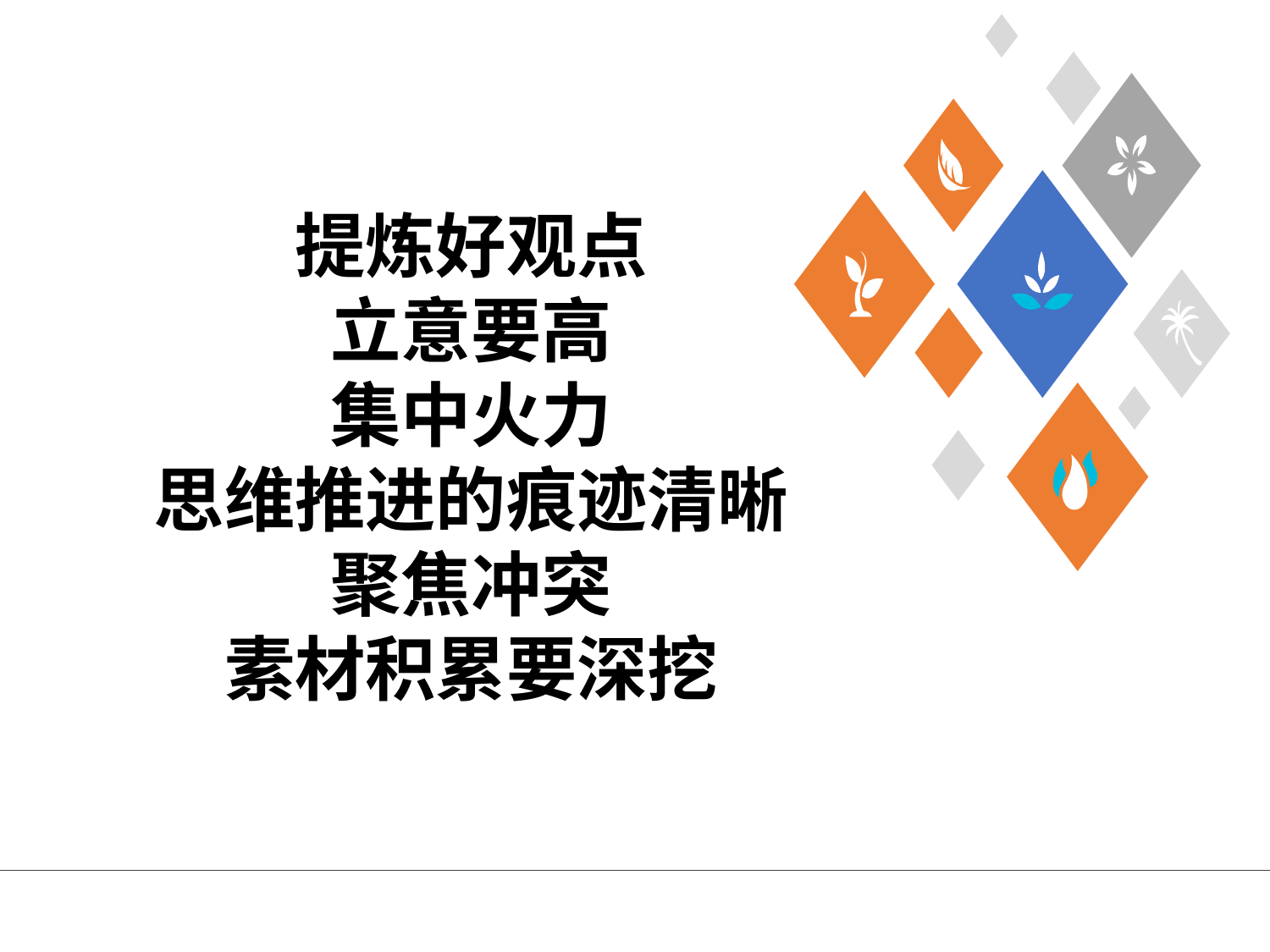

提炼好观点
立意要高
集中火力
思维推进的痕迹清晰
聚焦冲突
素材积累要深挖